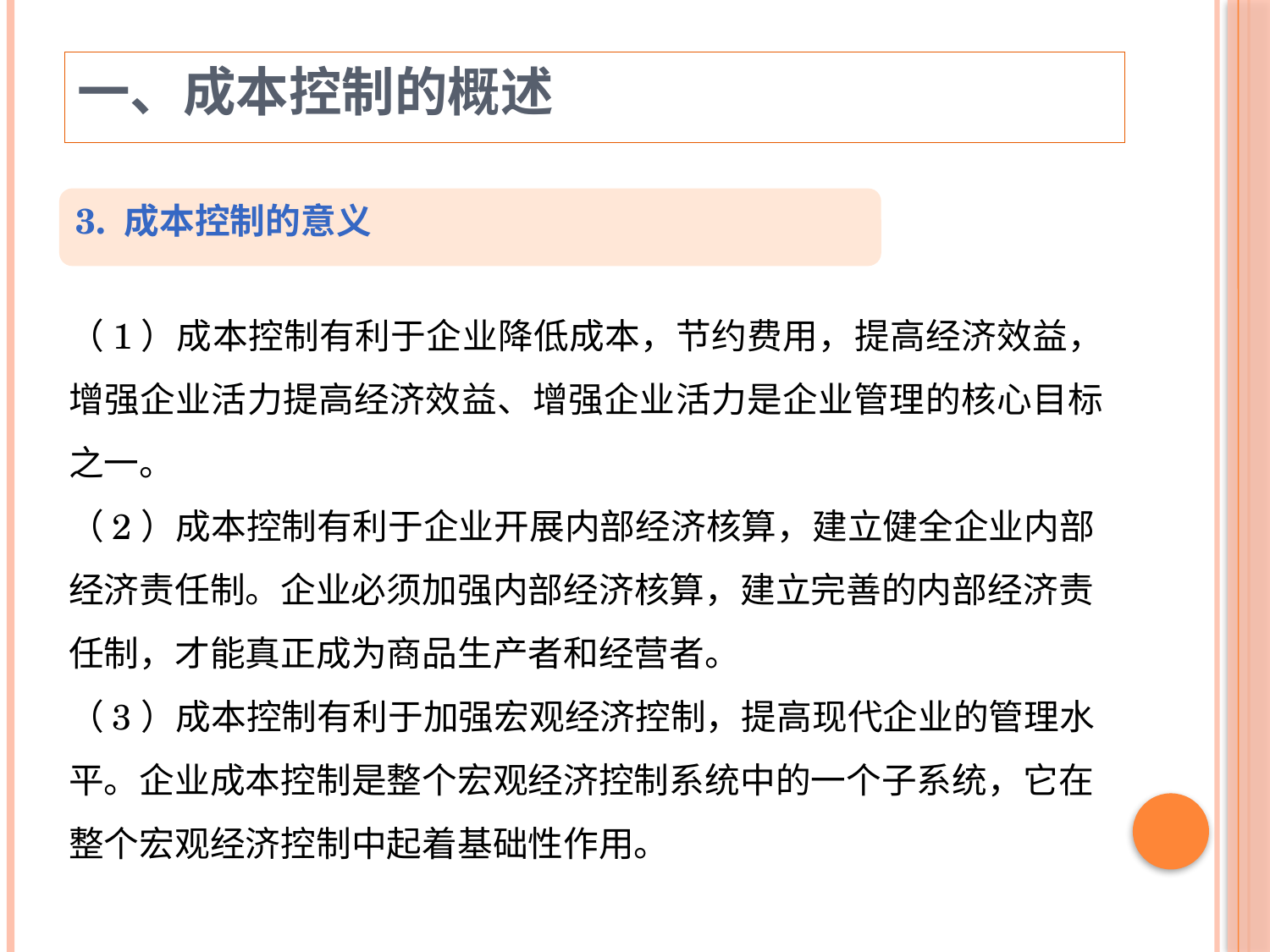

一、成本控制的概述
3. 成本控制的意义
（1）成本控制有利于企业降低成本，节约费用，提高经济效益，增强企业活力提高经济效益、增强企业活力是企业管理的核心目标之一。
（2）成本控制有利于企业开展内部经济核算，建立健全企业内部经济责任制。企业必须加强内部经济核算，建立完善的内部经济责任制，才能真正成为商品生产者和经营者。
（3）成本控制有利于加强宏观经济控制，提高现代企业的管理水平。企业成本控制是整个宏观经济控制系统中的一个子系统，它在整个宏观经济控制中起着基础性作用。